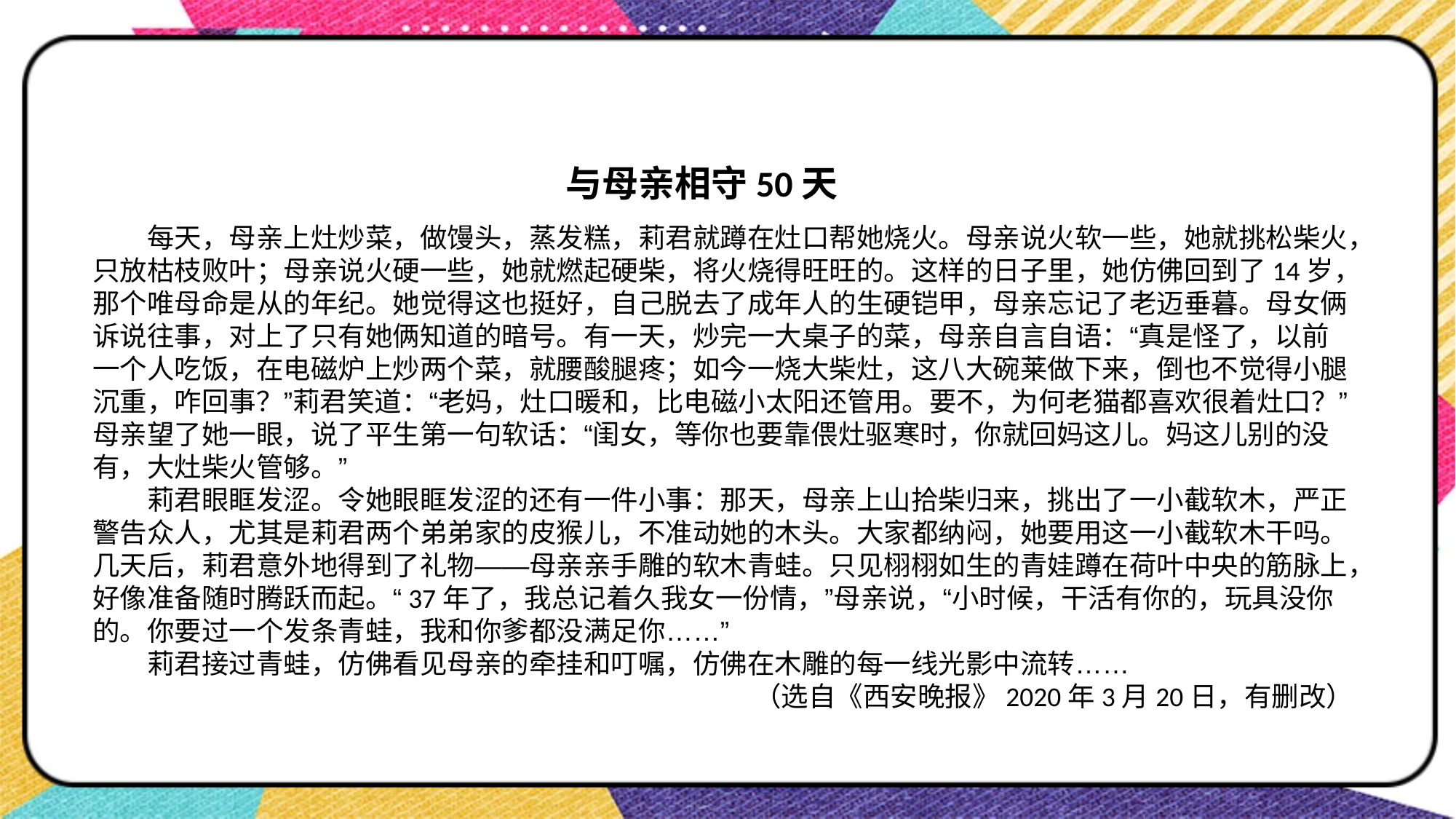

与母亲相守50天
每天，母亲上灶炒菜，做馒头，蒸发糕，莉君就蹲在灶口帮她烧火。母亲说火软一些，她就挑松柴火，只放枯枝败叶；母亲说火硬一些，她就燃起硬柴，将火烧得旺旺的。这样的日子里，她仿佛回到了14岁，那个唯母命是从的年纪。她觉得这也挺好，自己脱去了成年人的生硬铠甲，母亲忘记了老迈垂暮。母女俩诉说往事，对上了只有她俩知道的暗号。有一天，炒完一大桌子的菜，母亲自言自语：“真是怪了，以前一个人吃饭，在电磁炉上炒两个菜，就腰酸腿疼；如今一烧大柴灶，这八大碗莱做下来，倒也不觉得小腿沉重，咋回事？”莉君笑道：“老妈，灶口暖和，比电磁小太阳还管用。要不，为何老猫都喜欢很着灶口？”母亲望了她一眼，说了平生第一句软话：“闺女，等你也要靠偎灶驱寒时，你就回妈这儿。妈这儿别的没有，大灶柴火管够。”
莉君眼眶发涩。令她眼眶发涩的还有一件小事：那天，母亲上山拾柴归来，挑出了一小截软木，严正警告众人，尤其是莉君两个弟弟家的皮猴儿，不准动她的木头。大家都纳闷，她要用这一小截软木干吗。几天后，莉君意外地得到了礼物——母亲亲手雕的软木青蛙。只见栩栩如生的青娃蹲在荷叶中央的筋脉上，好像准备随时腾跃而起。“37年了，我总记着久我女一份情，”母亲说，“小时候，干活有你的，玩具没你的。你要过一个发条青蛙，我和你爹都没满足你……”
莉君接过青蛙，仿佛看见母亲的牵挂和叮嘱，仿佛在木雕的每一线光影中流转……
（选自《西安晚报》2020年3月20日，有删改）